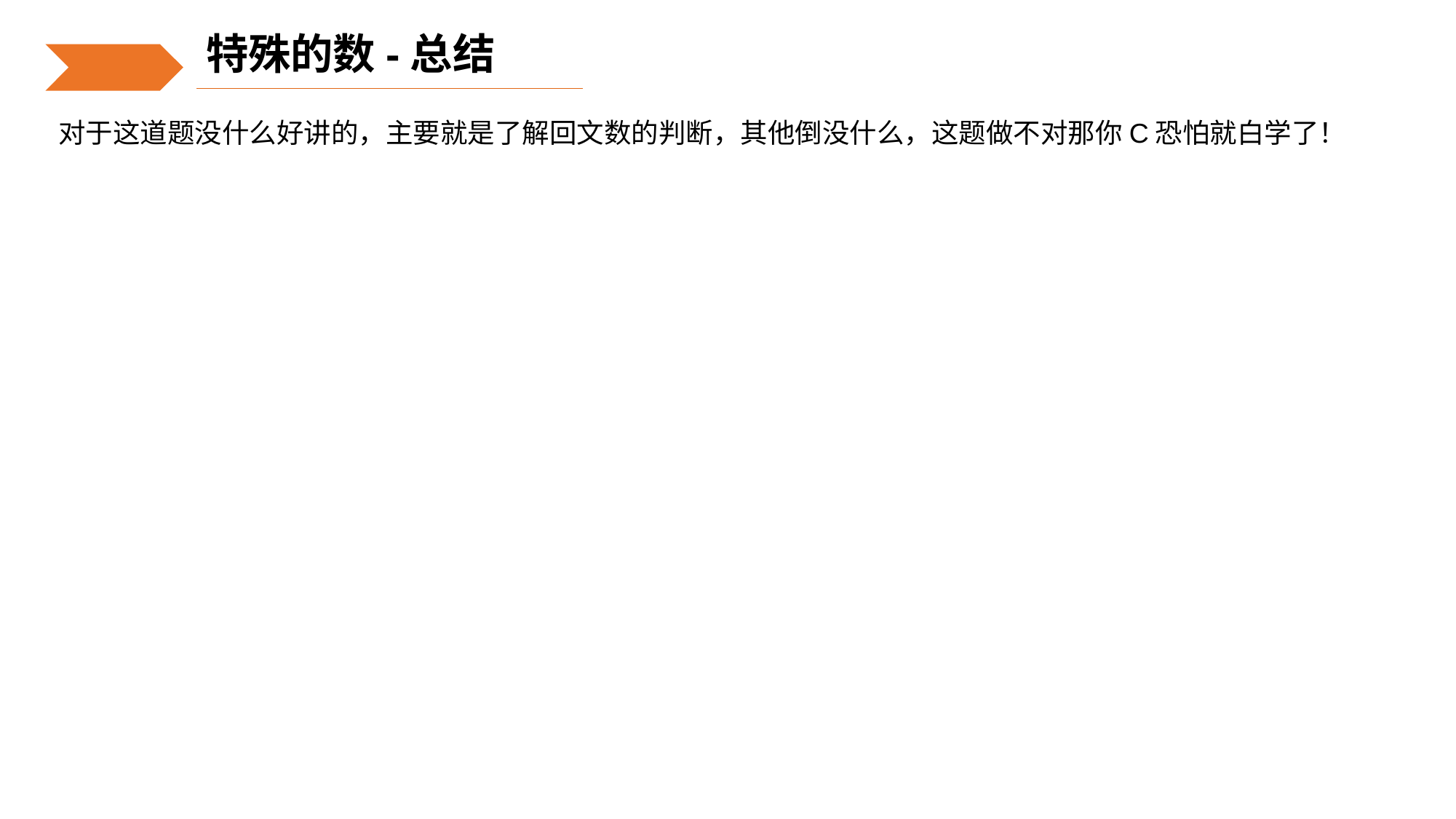

特殊的数-总结
对于这道题没什么好讲的，主要就是了解回文数的判断，其他倒没什么，这题做不对那你C恐怕就白学了！